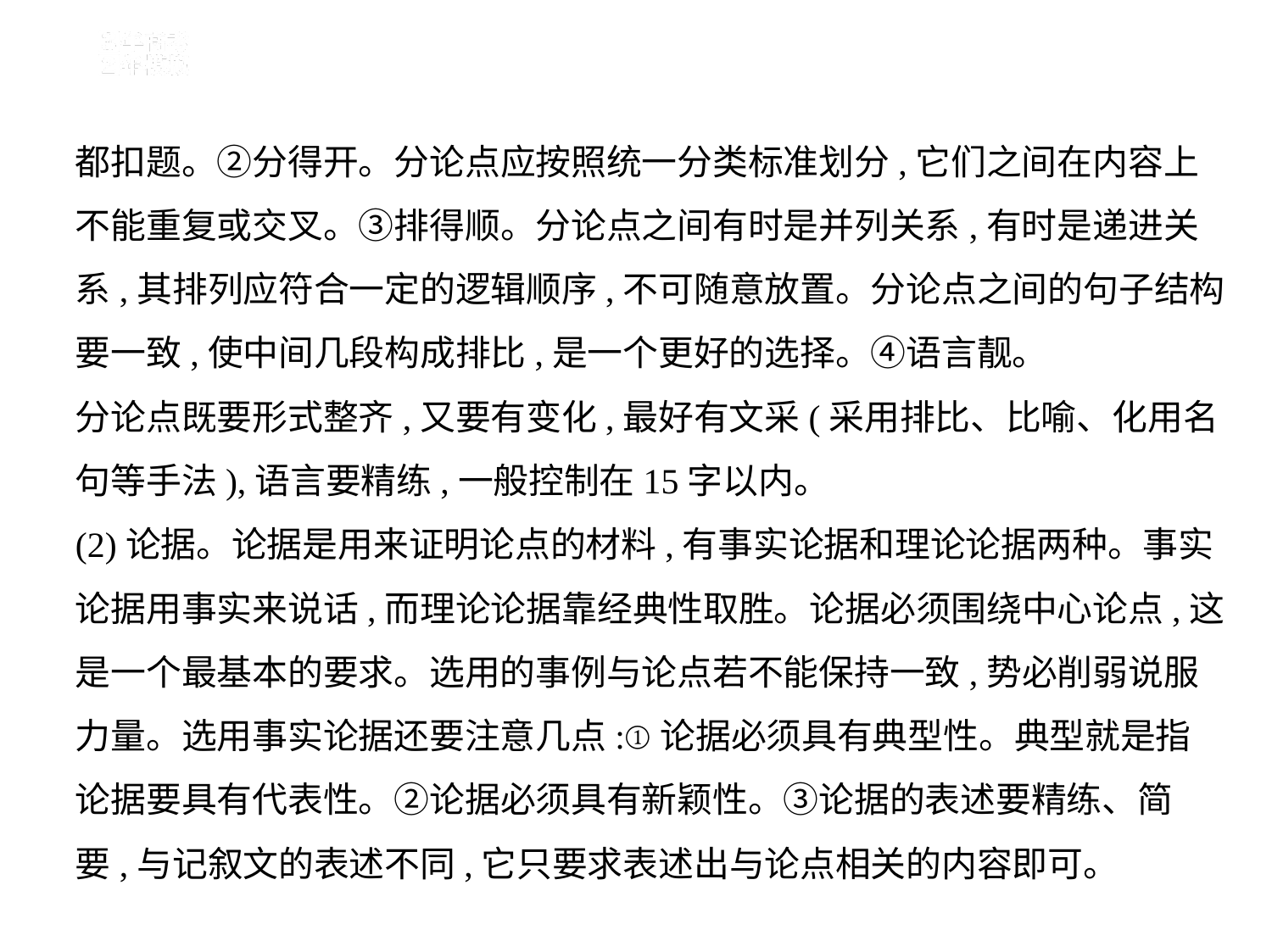

都扣题。②分得开。分论点应按照统一分类标准划分,它们之间在内容上
不能重复或交叉。③排得顺。分论点之间有时是并列关系,有时是递进关
系,其排列应符合一定的逻辑顺序,不可随意放置。分论点之间的句子结构
要一致,使中间几段构成排比,是一个更好的选择。④语言靓。
分论点既要形式整齐,又要有变化,最好有文采(采用排比、比喻、化用名
句等手法),语言要精练,一般控制在15字以内。
(2)论据。论据是用来证明论点的材料,有事实论据和理论论据两种。事实
论据用事实来说话,而理论论据靠经典性取胜。论据必须围绕中心论点,这
是一个最基本的要求。选用的事例与论点若不能保持一致,势必削弱说服
力量。选用事实论据还要注意几点:①论据必须具有典型性。典型就是指
论据要具有代表性。②论据必须具有新颖性。③论据的表述要精练、简
要,与记叙文的表述不同,它只要求表述出与论点相关的内容即可。